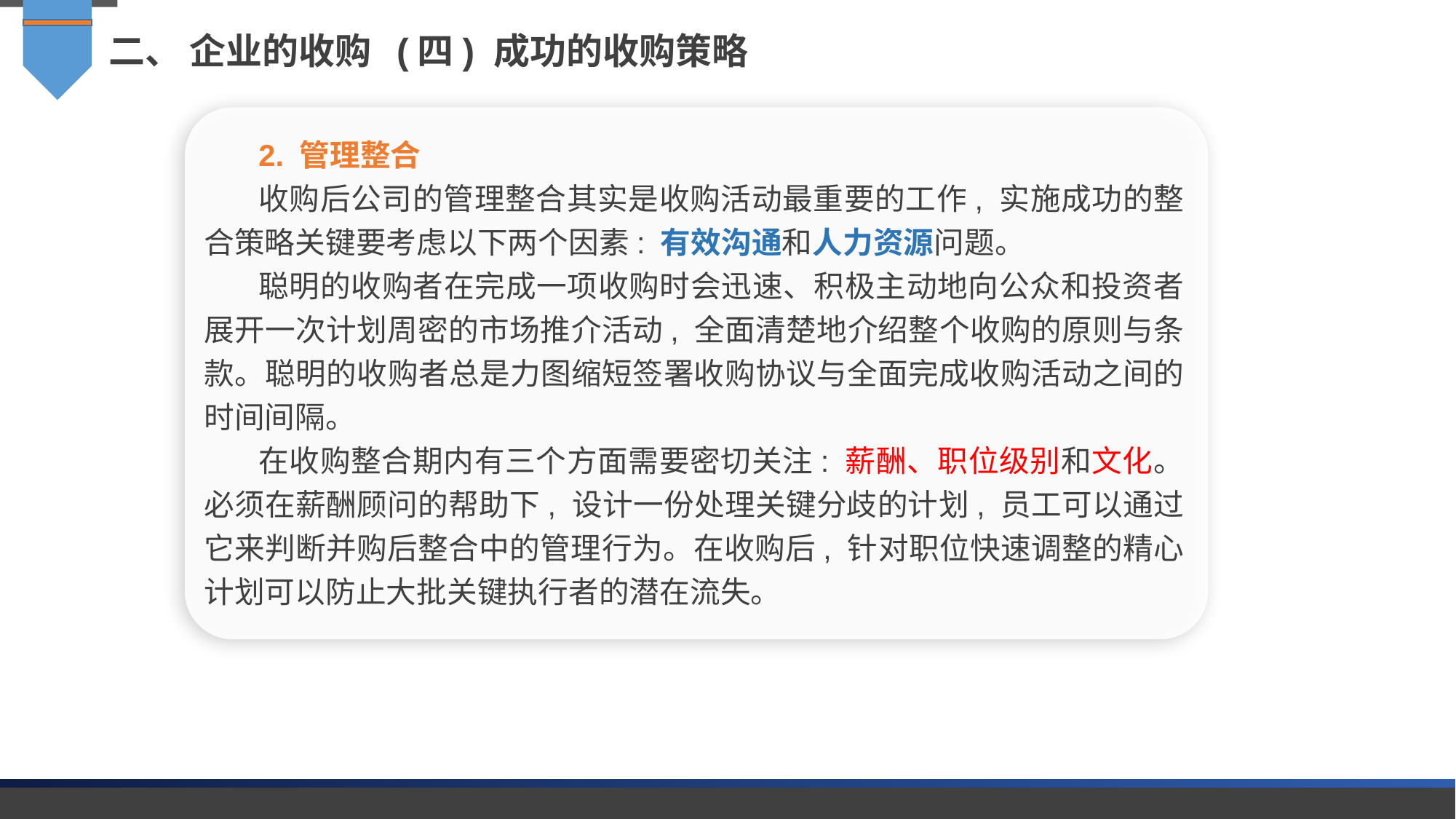

二、 企业的收购  (四) 成功的收购策略

2. 管理整合
收购后公司的管理整合其实是收购活动最重要的工作, 实施成功的整合策略关键要考虑以下两个因素: 有效沟通和人力资源问题。
聪明的收购者在完成一项收购时会迅速、积极主动地向公众和投资者展开一次计划周密的市场推介活动, 全面清楚地介绍整个收购的原则与条款。聪明的收购者总是力图缩短签署收购协议与全面完成收购活动之间的时间间隔。
在收购整合期内有三个方面需要密切关注: 薪酬、职位级别和文化。必须在薪酬顾问的帮助下, 设计一份处理关键分歧的计划, 员工可以通过它来判断并购后整合中的管理行为。在收购后, 针对职位快速调整的精心计划可以防止大批关键执行者的潜在流失。